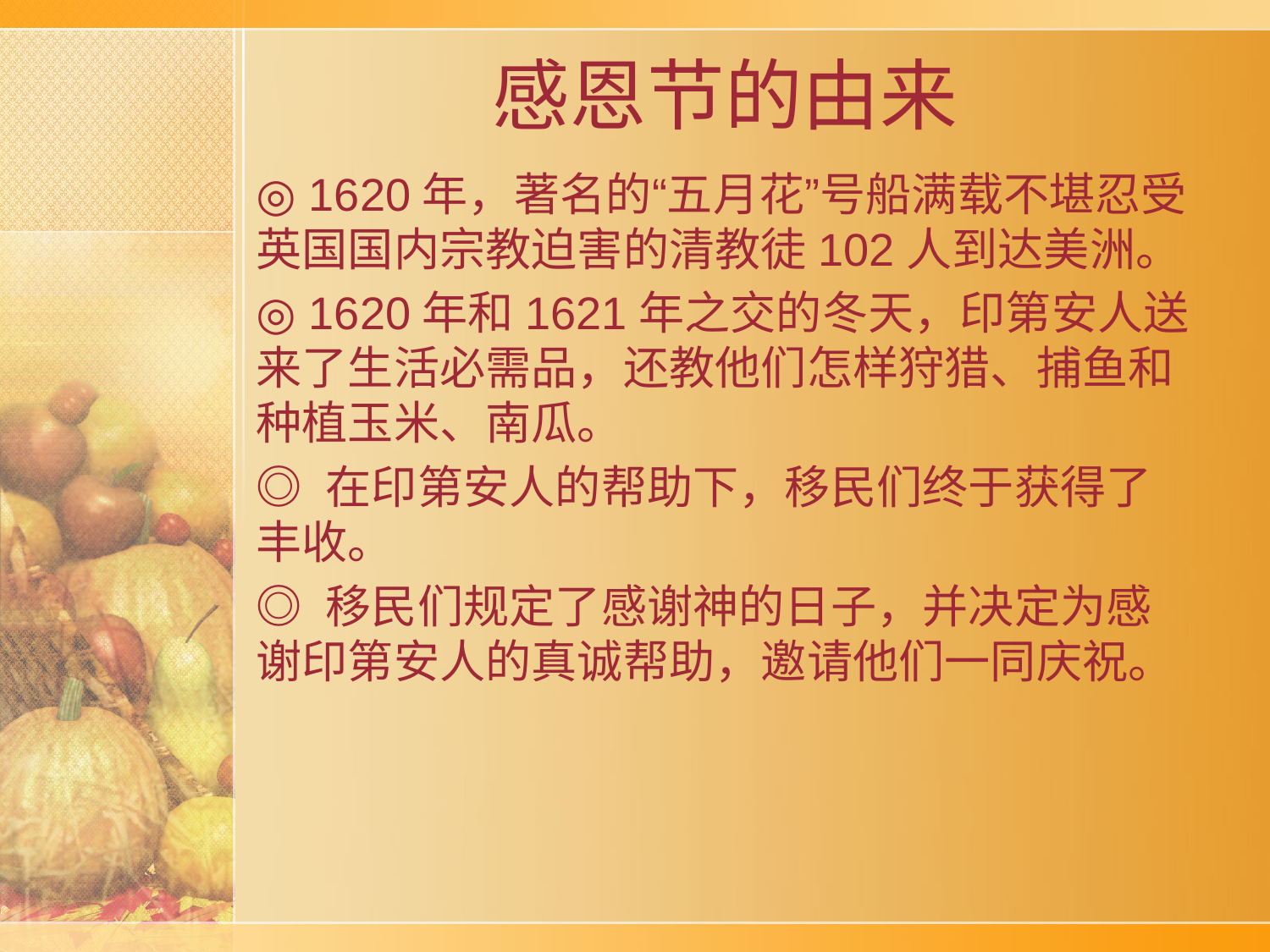

# 感恩节的由来
◎ 1620年，著名的“五月花”号船满载不堪忍受英国国内宗教迫害的清教徒102人到达美洲。
◎ 1620年和1621年之交的冬天，印第安人送来了生活必需品，还教他们怎样狩猎、捕鱼和种植玉米、南瓜。
◎ 在印第安人的帮助下，移民们终于获得了丰收。
◎ 移民们规定了感谢神的日子，并决定为感谢印第安人的真诚帮助，邀请他们一同庆祝。